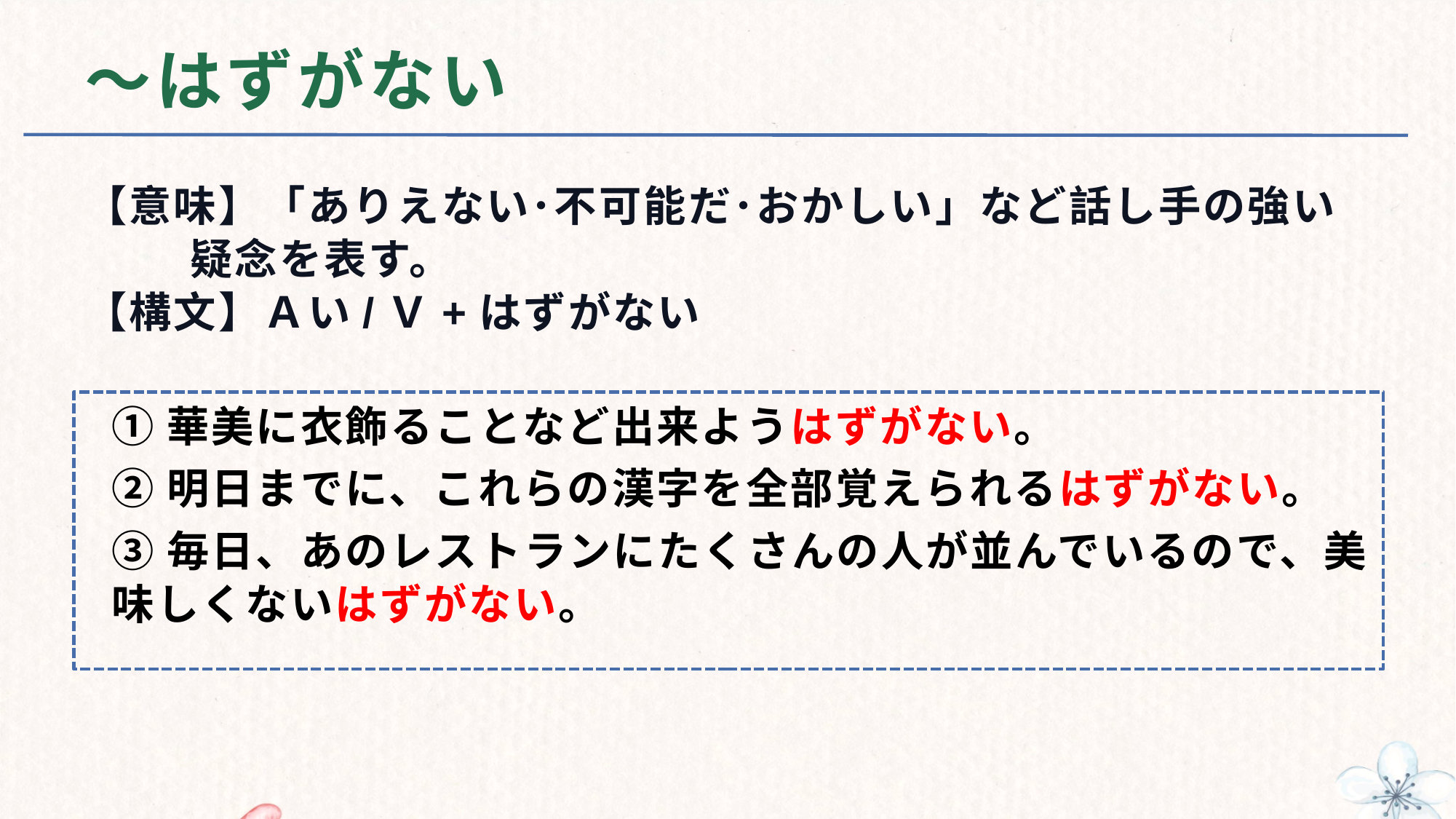

# ～はずがない
【意味】「ありえない･不可能だ･おかしい」など話し手の強い
        疑念を表す。
【構文】Ａい/Ｖ+はずがない
①華美に衣飾ることなど出来ようはずがない。
②明日までに、これらの漢字を全部覚えられるはずがない。
③毎日、あのレストランにたくさんの人が並んでいるので、美味しくないはずがない。